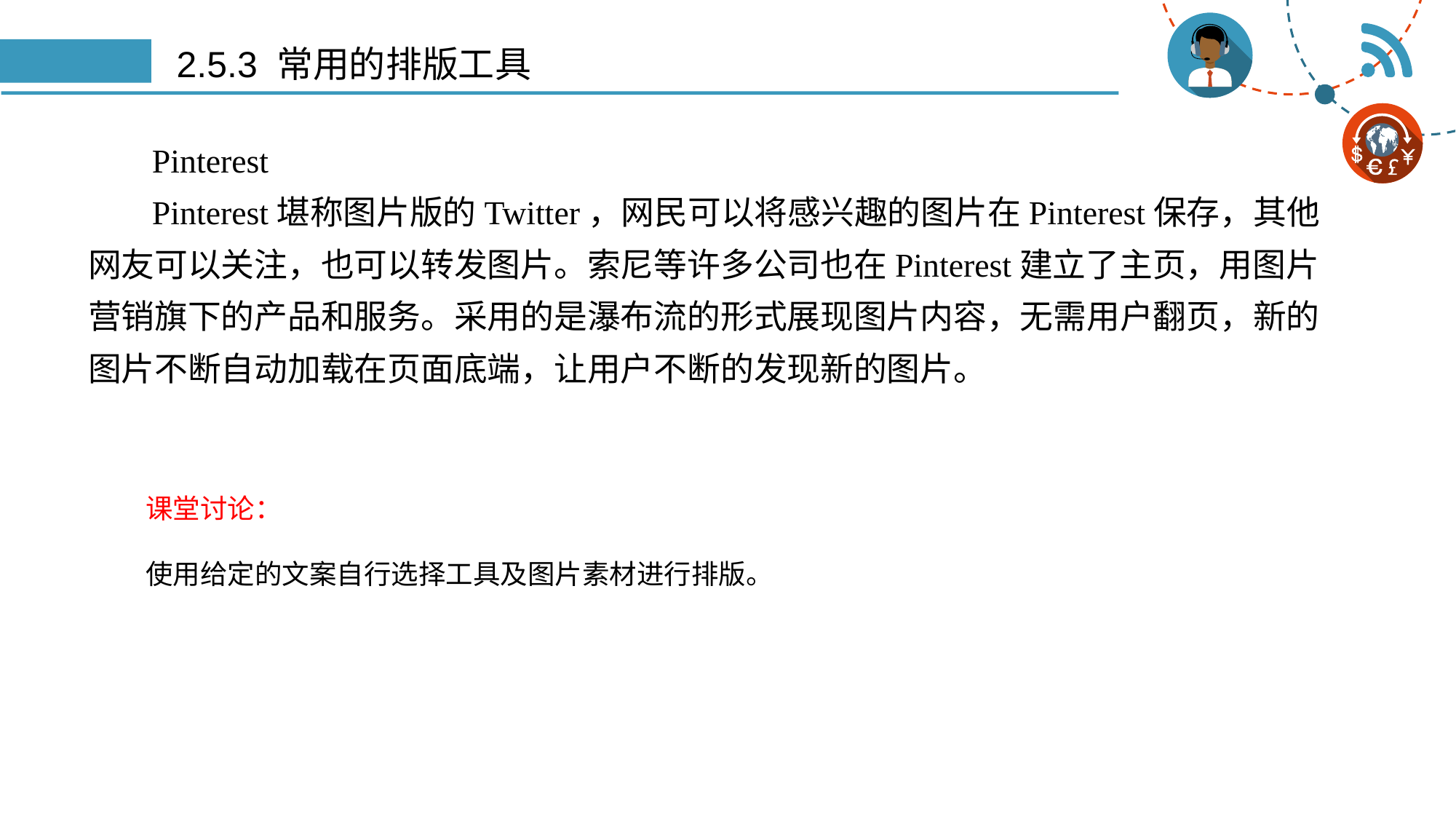

# 2.5.3 常用的排版工具
Pinterest
Pinterest堪称图片版的Twitter，网民可以将感兴趣的图片在Pinterest保存，其他网友可以关注，也可以转发图片。索尼等许多公司也在Pinterest建立了主页，用图片营销旗下的产品和服务。采用的是瀑布流的形式展现图片内容，无需用户翻页，新的图片不断自动加载在页面底端，让用户不断的发现新的图片。
课堂讨论：

使用给定的文案自行选择工具及图片素材进行排版。